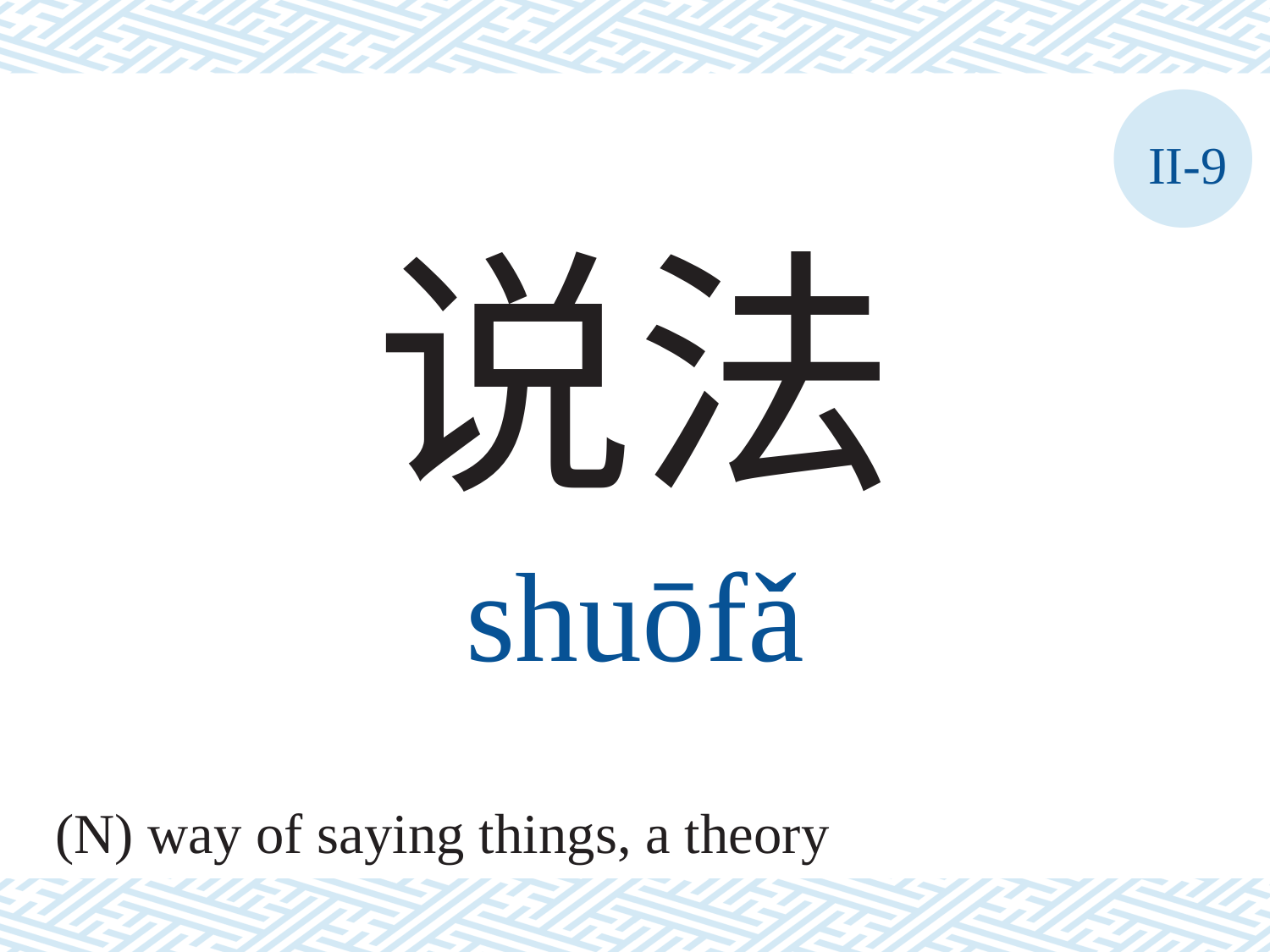

II-9
说法
shuōfǎ
(N) way of saying things, a theory